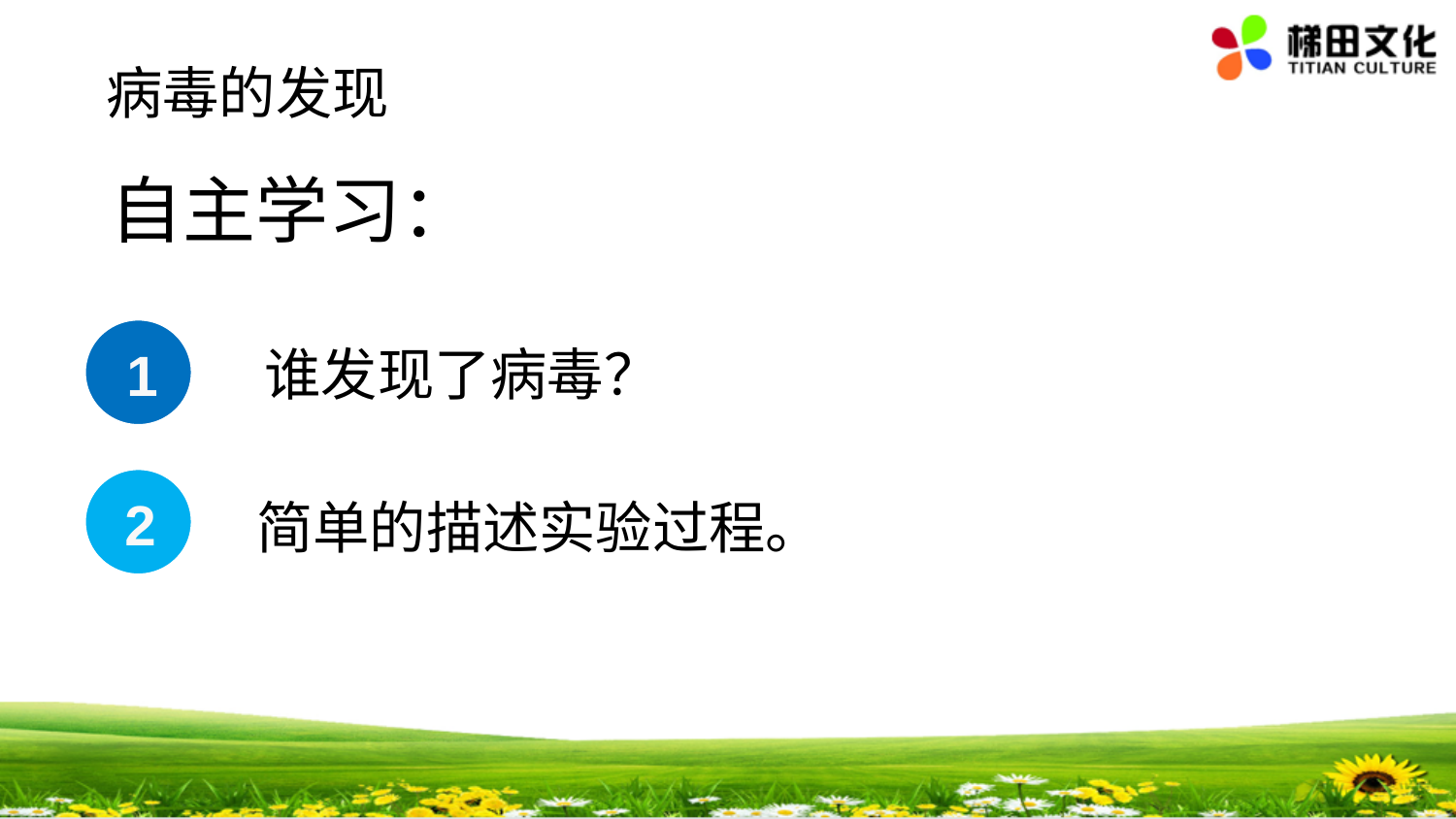

#
病毒的发现
自主学习：

1
谁发现了病毒？

2
简单的描述实验过程。